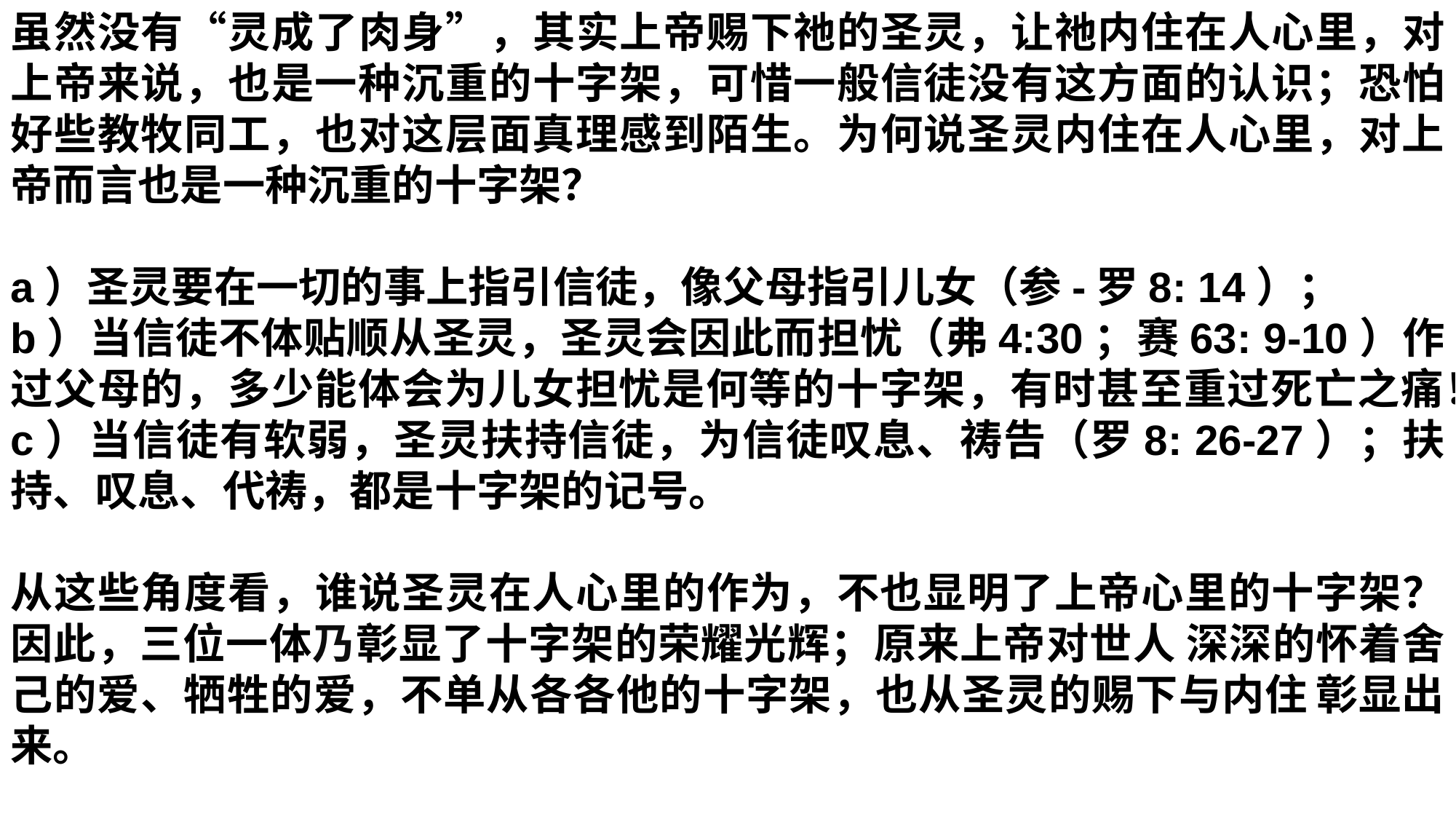

虽然没有“灵成了肉身”，其实上帝赐下祂的圣灵，让祂内住在人心里，对上帝来说，也是一种沉重的十字架，可惜一般信徒没有这方面的认识；恐怕好些教牧同工，也对这层面真理感到陌生。为何说圣灵内住在人心里，对上帝而言也是一种沉重的十字架？

a）圣灵要在一切的事上指引信徒，像父母指引儿女（参-罗8: 14）；
b）当信徒不体贴顺从圣灵，圣灵会因此而担忧（弗4:30；赛63: 9-10）作过父母的，多少能体会为儿女担忧是何等的十字架，有时甚至重过死亡之痛！
c）当信徒有软弱，圣灵扶持信徒，为信徒叹息、祷告（罗8: 26-27）；扶持、叹息、代祷，都是十字架的记号。

从这些角度看，谁说圣灵在人心里的作为，不也显明了上帝心里的十字架？因此，三位一体乃彰显了十字架的荣耀光辉；原来上帝对世人 深深的怀着舍己的爱、牺牲的爱，不单从各各他的十字架，也从圣灵的赐下与内住 彰显出来。